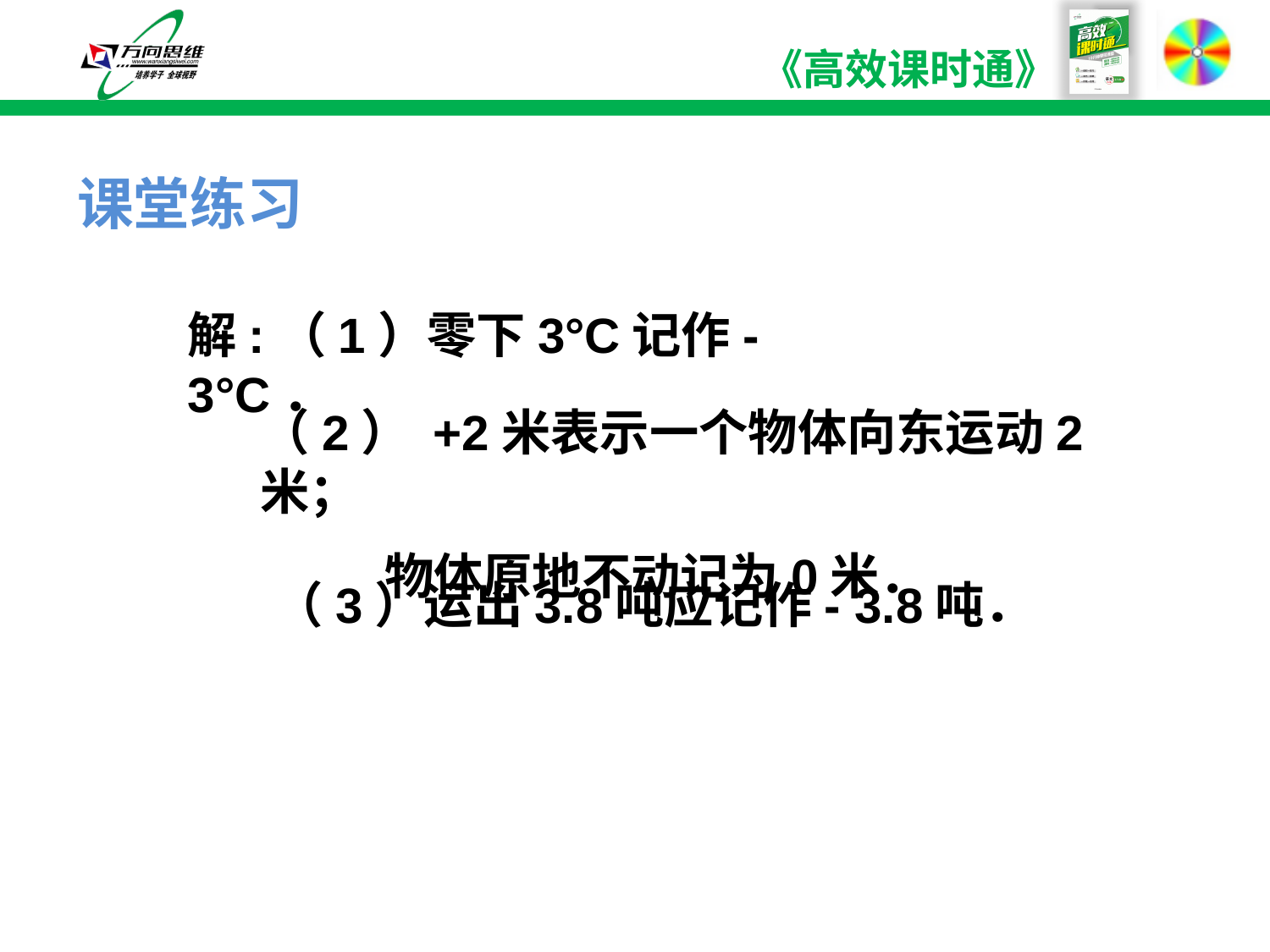

课堂练习
解:（1）零下3°C记作-3°C．
（2） +2米表示一个物体向东运动2米；
          物体原地不动记为0米．
 （3）运出3.8吨应记作- 3.8吨．